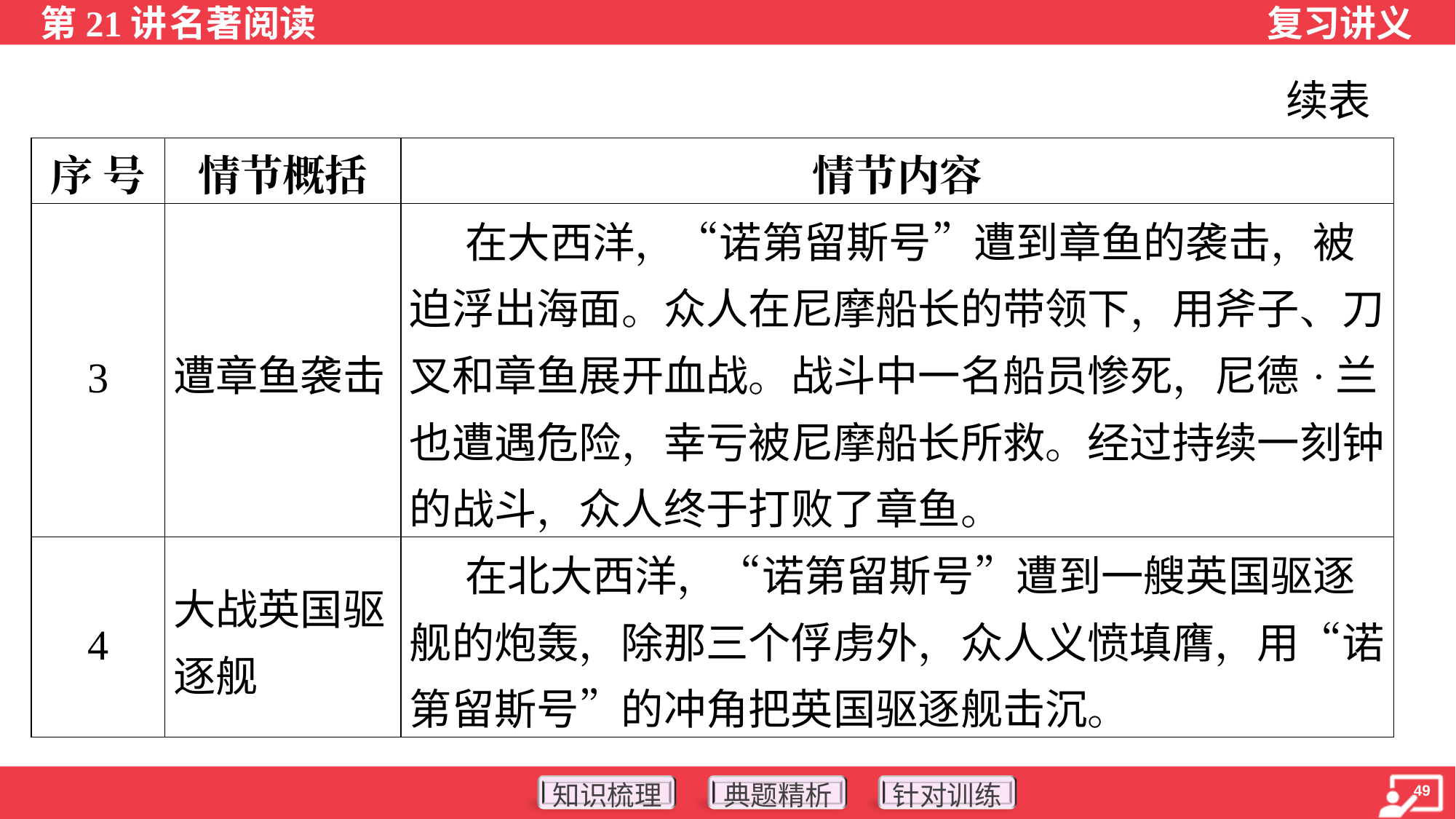

续表
| 序 号 | 情节概括 | 情节内容 |
| --- | --- | --- |
| 3 | 遭章鱼袭击 | 在大西洋，“诺第留斯号”遭到章鱼的袭击，被迫浮出海面。众人在尼摩船长的带领下，用斧子、刀叉和章鱼展开血战。战斗中一名船员惨死，尼德·兰也遭遇危险，幸亏被尼摩船长所救。经过持续一刻钟的战斗，众人终于打败了章鱼。 |
| 4 | 大战英国驱逐舰 | 在北大西洋，“诺第留斯号”遭到一艘英国驱逐舰的炮轰，除那三个俘虏外，众人义愤填膺，用“诺第留斯号”的冲角把英国驱逐舰击沉。 |